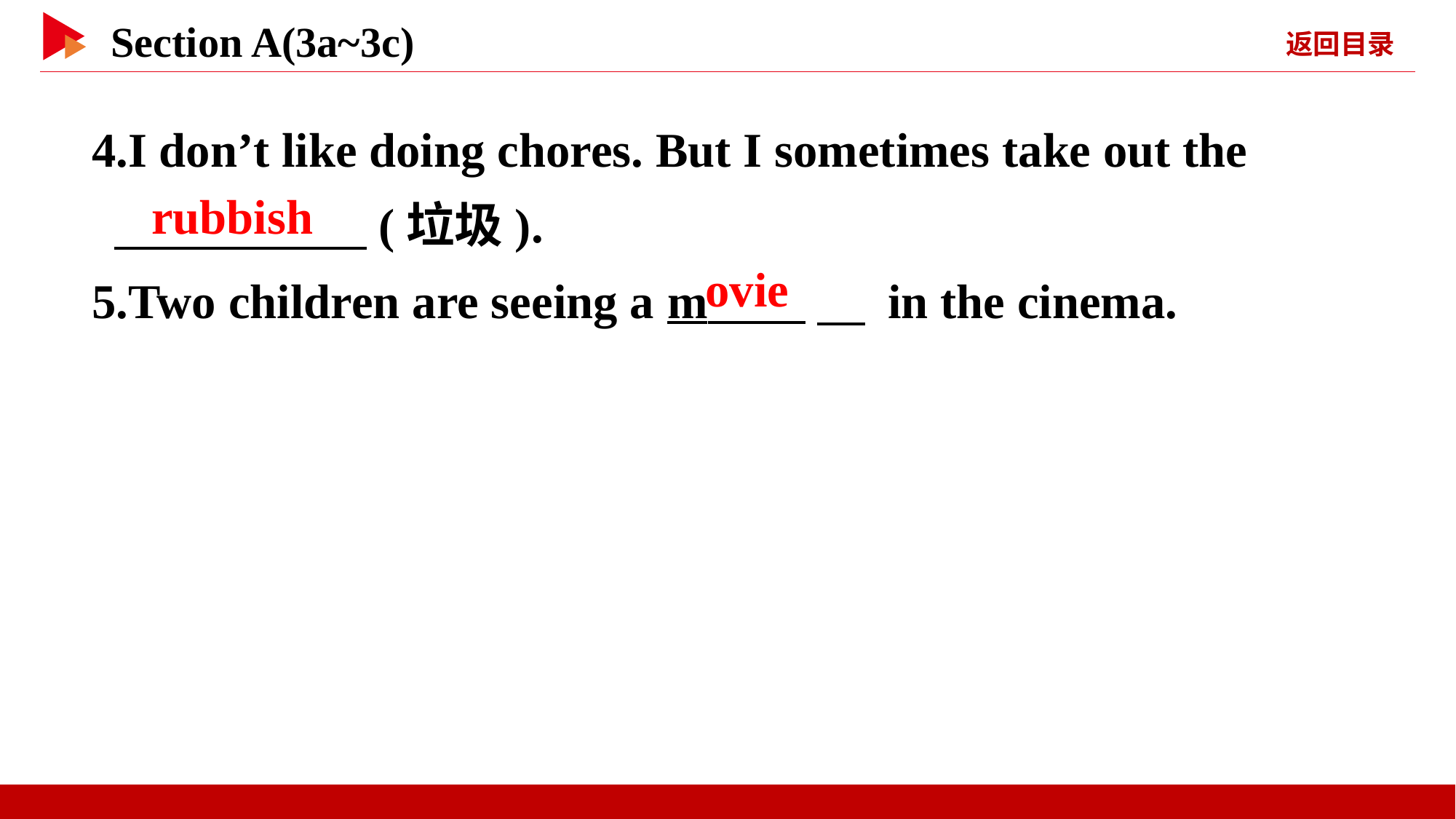

4.I don’t like doing chores. But I sometimes take out the
 　              　(垃圾).
5.Two children are seeing a m        　 in the cinema.
rubbish
ovie